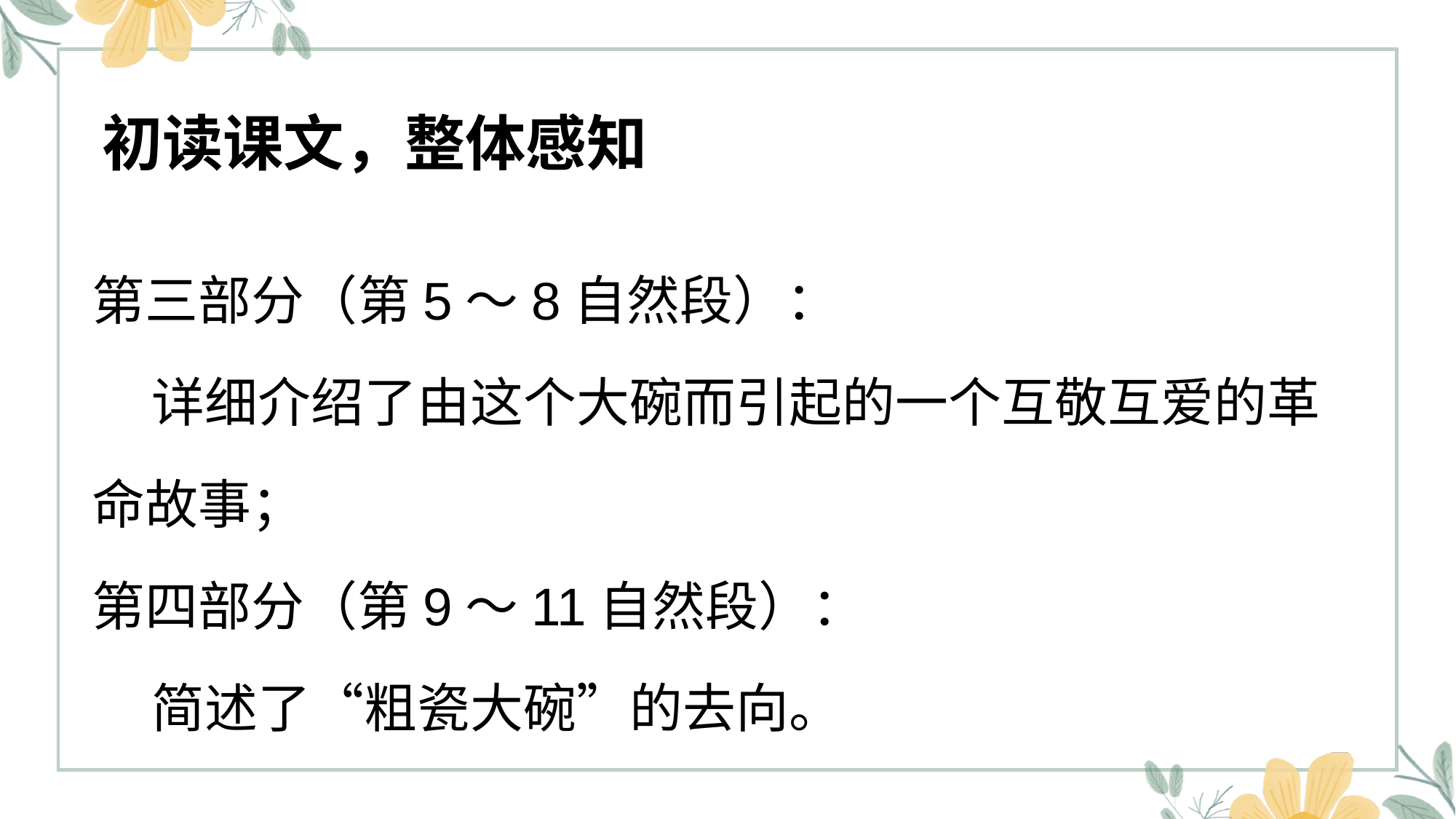

初读课文，整体感知
第三部分（第5～8自然段）：
    详细介绍了由这个大碗而引起的一个互敬互爱的革命故事；
第四部分（第9～11自然段）：
    简述了“粗瓷大碗”的去向。